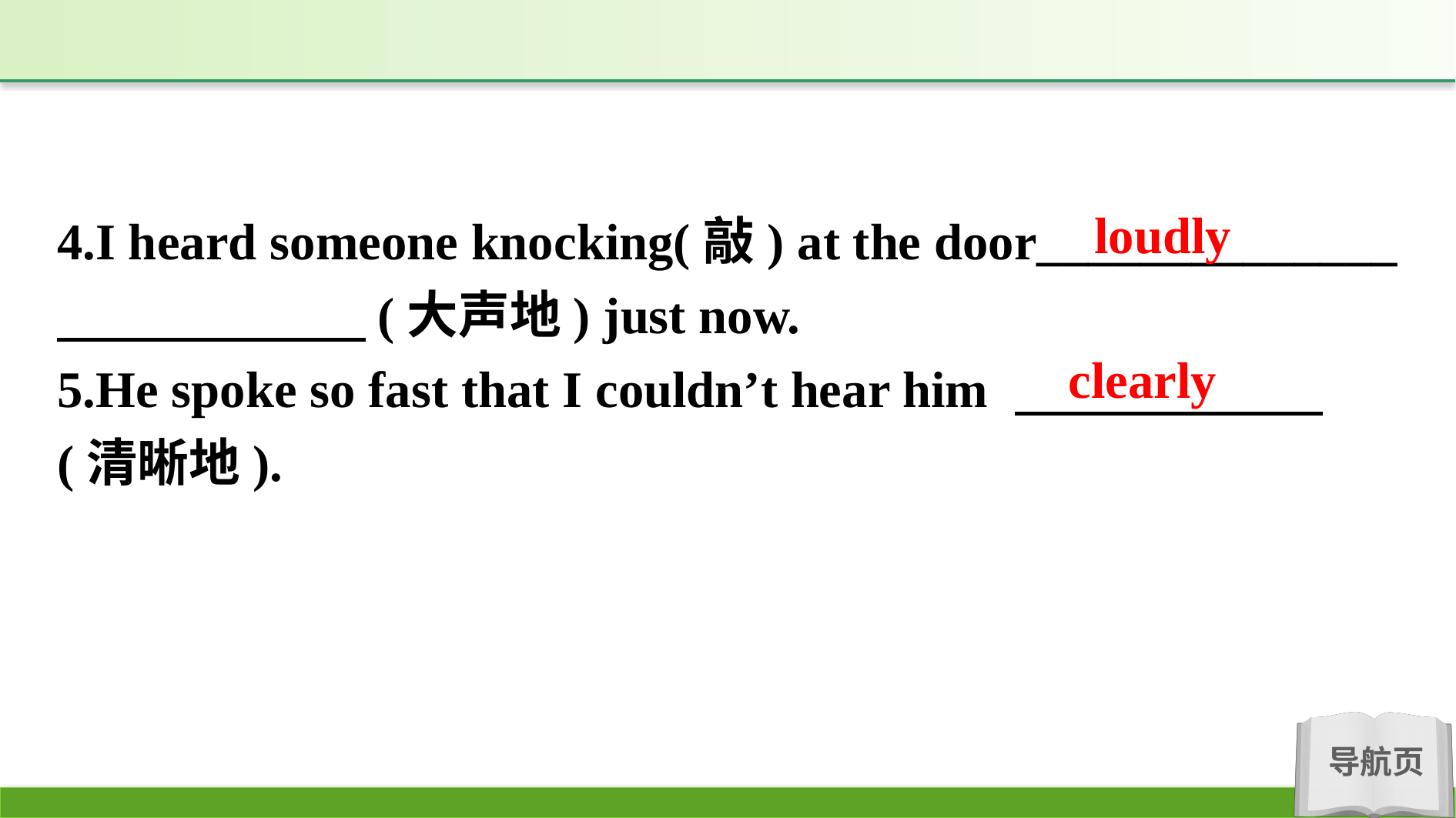

loudly
4.I heard someone knocking(敲) at the door______________ 　　　　　　(大声地) just now.
5.He spoke so fast that I couldn’t hear him 　　　　　　(清晰地).
clearly